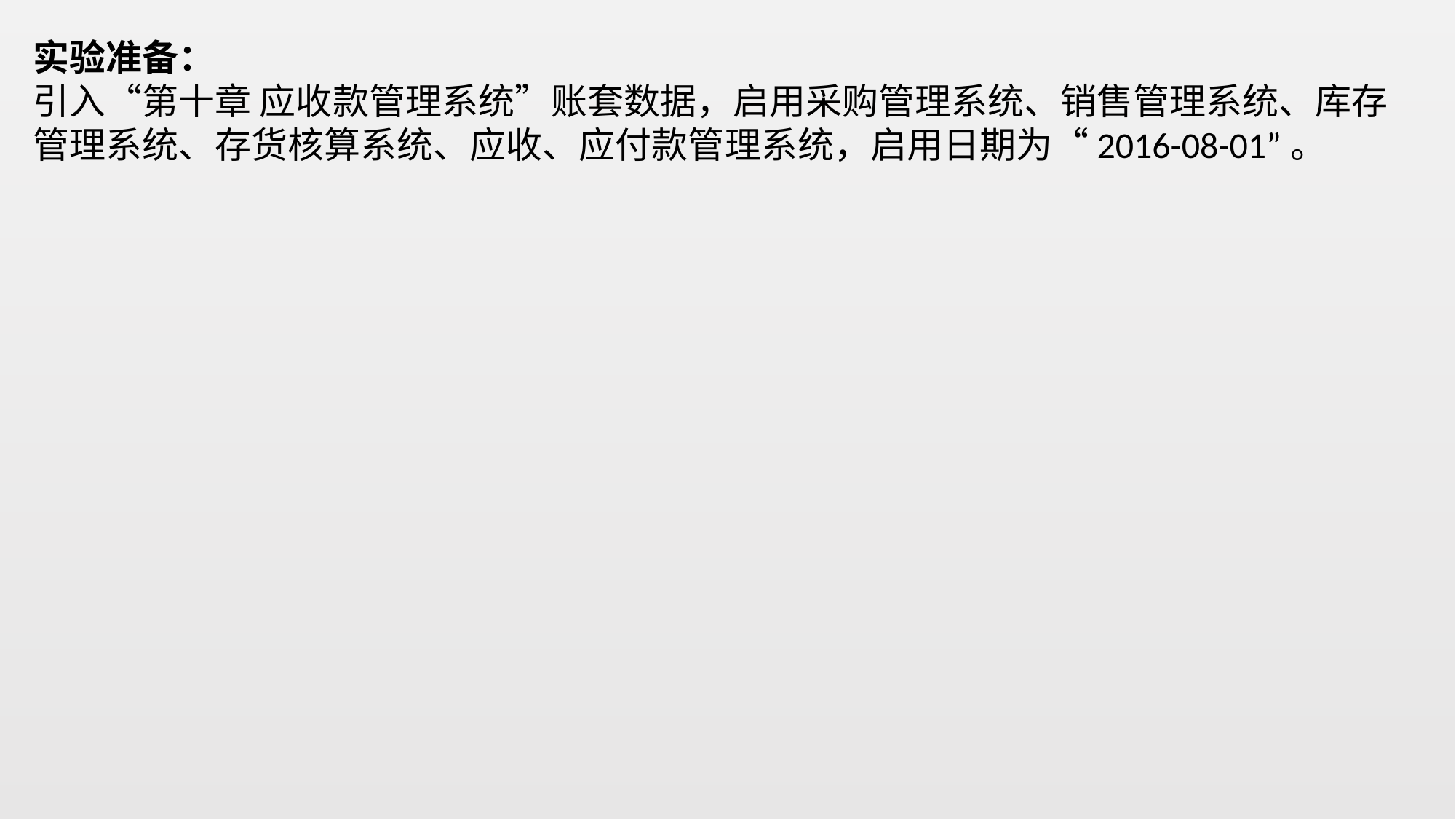

实验准备：
引入“第十章 应收款管理系统”账套数据，启用采购管理系统、销售管理系统、库存管理系统、存货核算系统、应收、应付款管理系统，启用日期为“2016-08-01”。